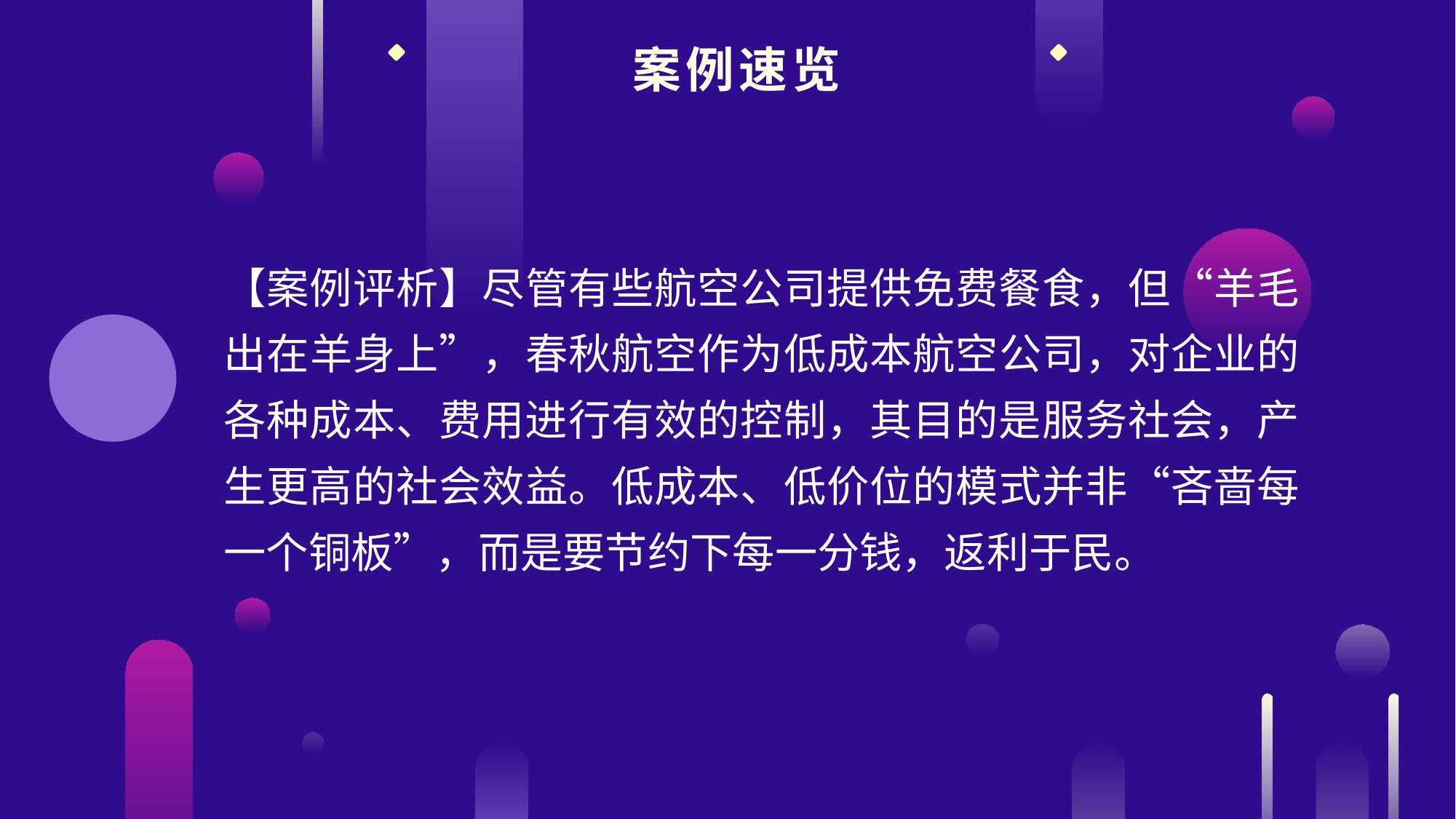

案例速览

【案例评析】尽管有些航空公司提供免费餐食，但“羊毛出在羊身上”，春秋航空作为低成本航空公司，对企业的各种成本、费用进行有效的控制，其目的是服务社会，产生更高的社会效益。低成本、低价位的模式并非“吝啬每一个铜板”，而是要节约下每一分钱，返利于民。